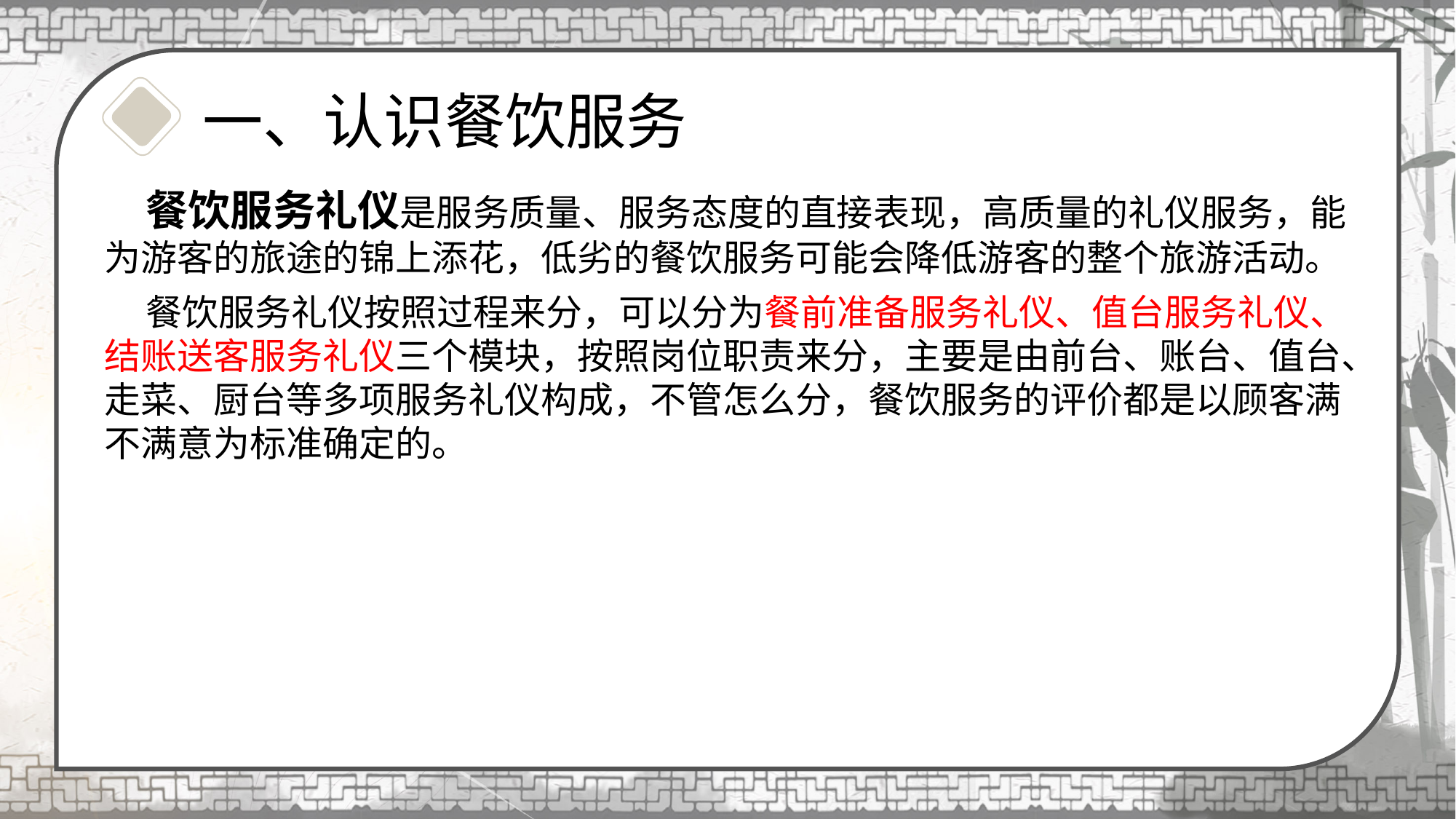

一、认识餐饮服务
    餐饮服务礼仪是服务质量、服务态度的直接表现，高质量的礼仪服务，能为游客的旅途的锦上添花，低劣的餐饮服务可能会降低游客的整个旅游活动。
    餐饮服务礼仪按照过程来分，可以分为餐前准备服务礼仪、值台服务礼仪、结账送客服务礼仪三个模块，按照岗位职责来分，主要是由前台、账台、值台、走菜、厨台等多项服务礼仪构成，不管怎么分，餐饮服务的评价都是以顾客满不满意为标准确定的。
1.11.1什么是仪容什么是仪容